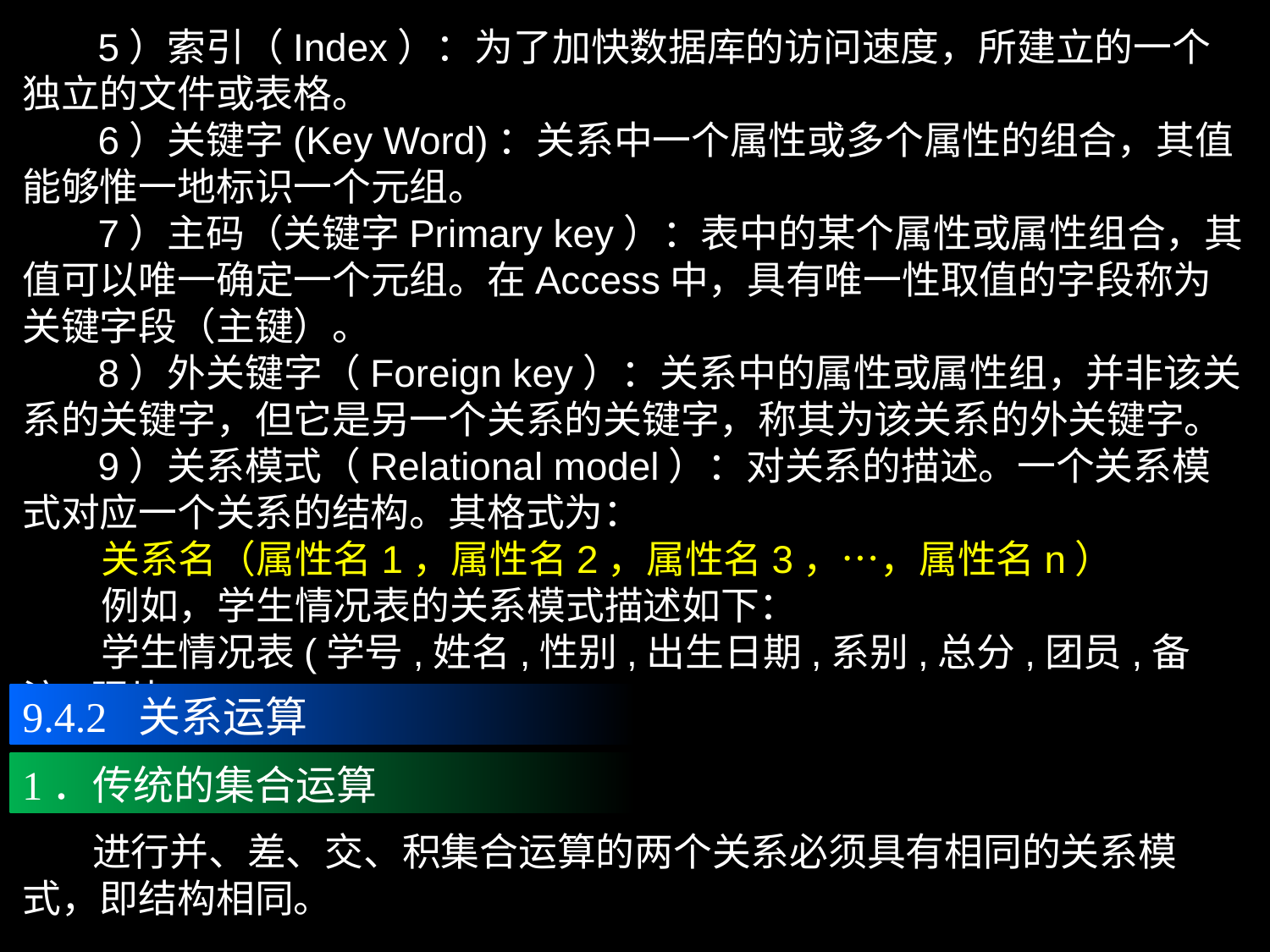

5）索引（Index）：为了加快数据库的访问速度，所建立的一个独立的文件或表格。
       6）关键字(Key Word)：关系中一个属性或多个属性的组合，其值能够惟一地标识一个元组。
       7）主码（关键字Primary key）：表中的某个属性或属性组合，其值可以唯一确定一个元组。在Access中，具有唯一性取值的字段称为关键字段（主键）。
       8）外关键字（Foreign key）：关系中的属性或属性组，并非该关系的关键字，但它是另一个关系的关键字，称其为该关系的外关键字。
       9）关系模式（Relational model）：对关系的描述。一个关系模式对应一个关系的结构。其格式为：
        关系名（属性名1，属性名2，属性名3，…，属性名n）
        例如，学生情况表的关系模式描述如下：
        学生情况表(学号,姓名,性别,出生日期,系别,总分,团员,备注,照片)。
9.4.2  关系运算
1．传统的集合运算
       进行并、差、交、积集合运算的两个关系必须具有相同的关系模式，即结构相同。